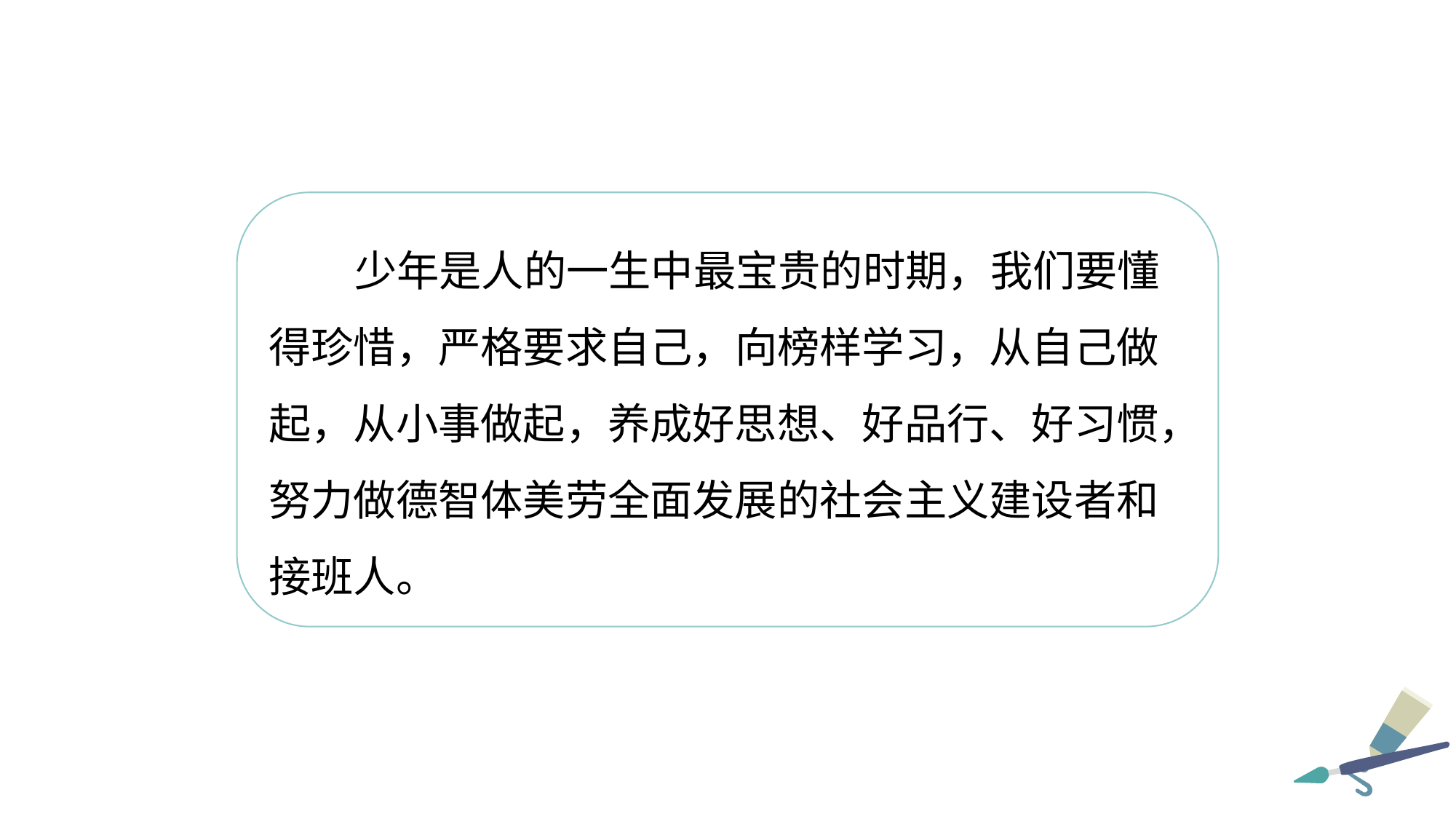

少年是人的一生中最宝贵的时期，我们要懂得珍惜，严格要求自己，向榜样学习，从自己做起，从小事做起，养成好思想、好品行、好习惯，努力做德智体美劳全面发展的社会主义建设者和接班人。